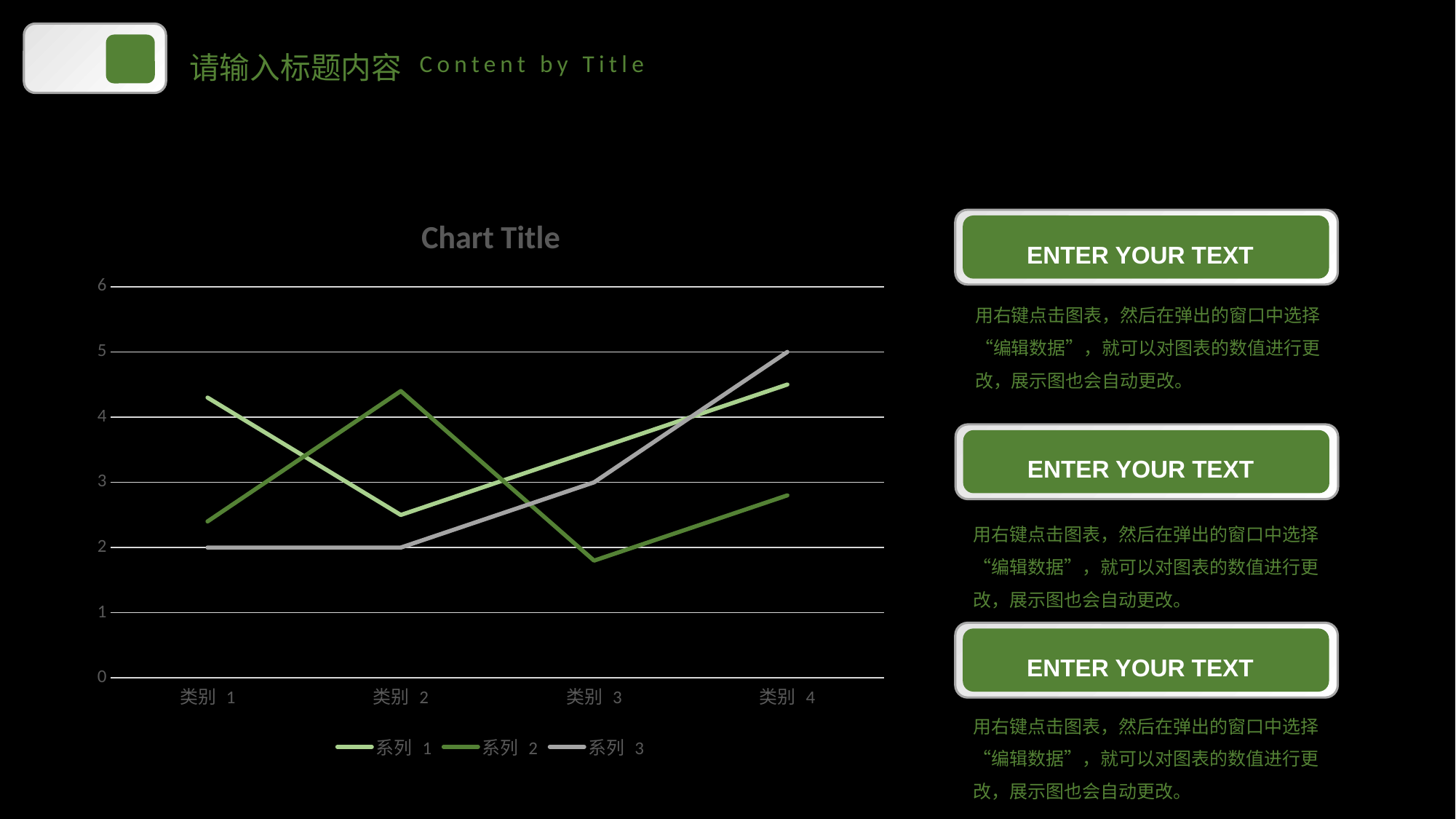

请输入标题内容
Content by Title

### Chart:

| Category | 系列 1 | 系列 2 | 系列 3 |
|---|---|---|---|
| 类别 1 | 4.3 | 2.4 | 2.0 |
| 类别 2 | 2.5 | 4.4 | 2.0 |
| 类别 3 | 3.5 | 1.8 | 3.0 |
| 类别 4 | 4.5 | 2.8 | 5.0 |

ENTER YOUR TEXT
用右键点击图表，然后在弹出的窗口中选择“编辑数据”，就可以对图表的数值进行更改，展示图也会自动更改。

ENTER YOUR TEXT
用右键点击图表，然后在弹出的窗口中选择“编辑数据”，就可以对图表的数值进行更改，展示图也会自动更改。

ENTER YOUR TEXT
用右键点击图表，然后在弹出的窗口中选择“编辑数据”，就可以对图表的数值进行更改，展示图也会自动更改。